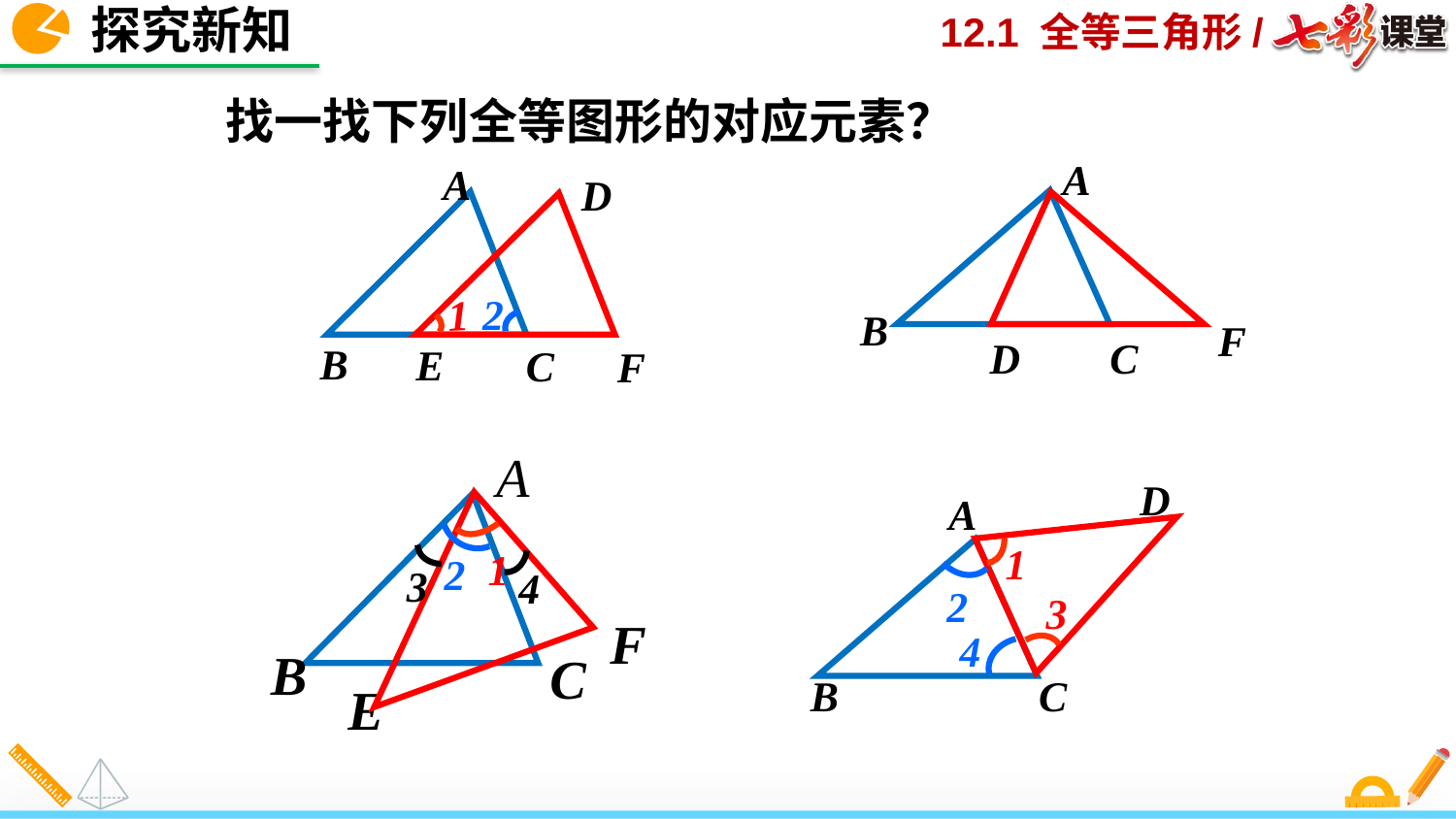

探究新知

找一找下列全等图形的对应元素？
A
A
D
2
1

B
E
C
F

B
F
D
C
A

1
2

4

3
F
B
C
E

D
A

1
2
3
4

C
B